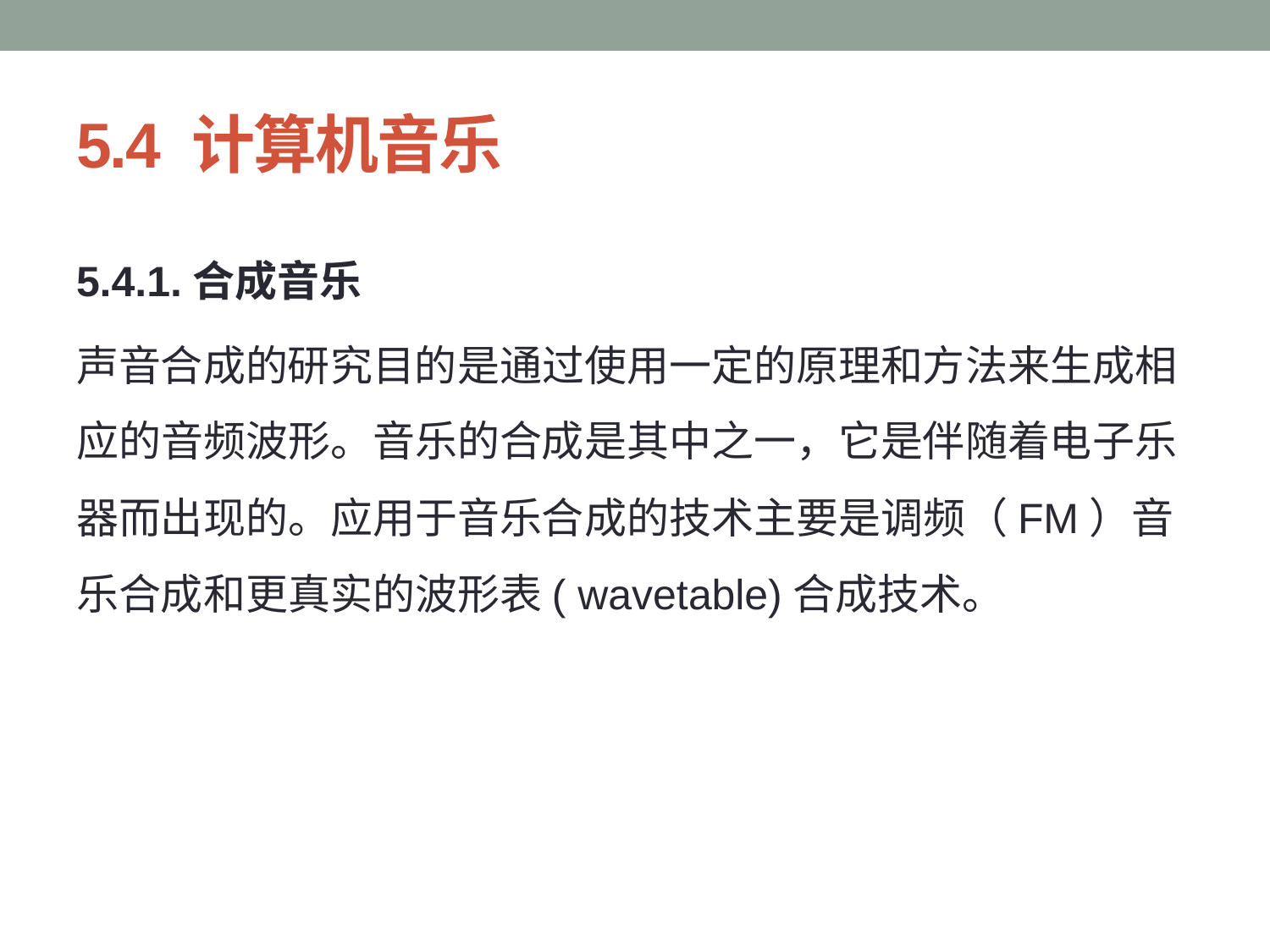

# 5.4 计算机音乐
5.4.1.合成音乐
声音合成的研究目的是通过使用一定的原理和方法来生成相应的音频波形。音乐的合成是其中之一，它是伴随着电子乐器而出现的。应用于音乐合成的技术主要是调频（FM）音乐合成和更真实的波形表( wavetable)合成技术。